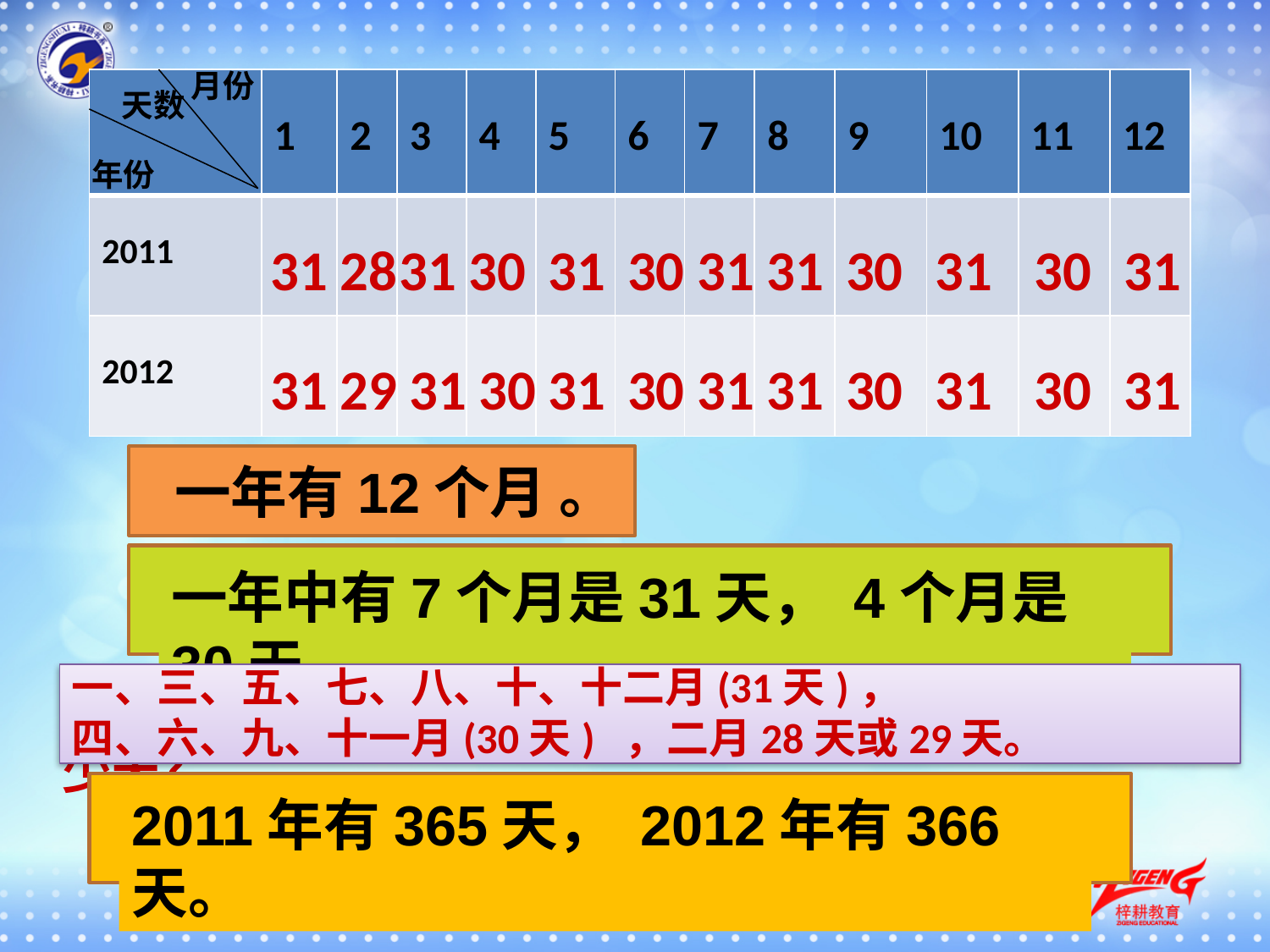

月份
|  | 1 | 2 | 3 | 4 | 5 | 6 | 7 | 8 | 9 | 10 | 11 | 12 |
| --- | --- | --- | --- | --- | --- | --- | --- | --- | --- | --- | --- | --- |
| 2011 |  |  |  |  |  |  |  |  |  |  |  |  |
| 2012 |  |  |  |  |  |  |  |  |  |  |  |  |
天数
年份
31
28
31
30
31
30
31
31
30
31
30
31
31
29
31
30
31
30
31
31
30
31
30
31
 一年有12个月 。

(1)一年有几个月？

一年中有7个月是31天， 4个月是30天。
(2)每个月的天数都一样吗？各有几天？
一、三、五、七、八、十、十二月(31天)，
四、六、九、十一月(30天)  ，二月28天或29天。

(3)哪几个月是31天？哪几个月是30天？二月有多少天？

2011年有365天， 2012年有366天。
（4）你还能发现什么？